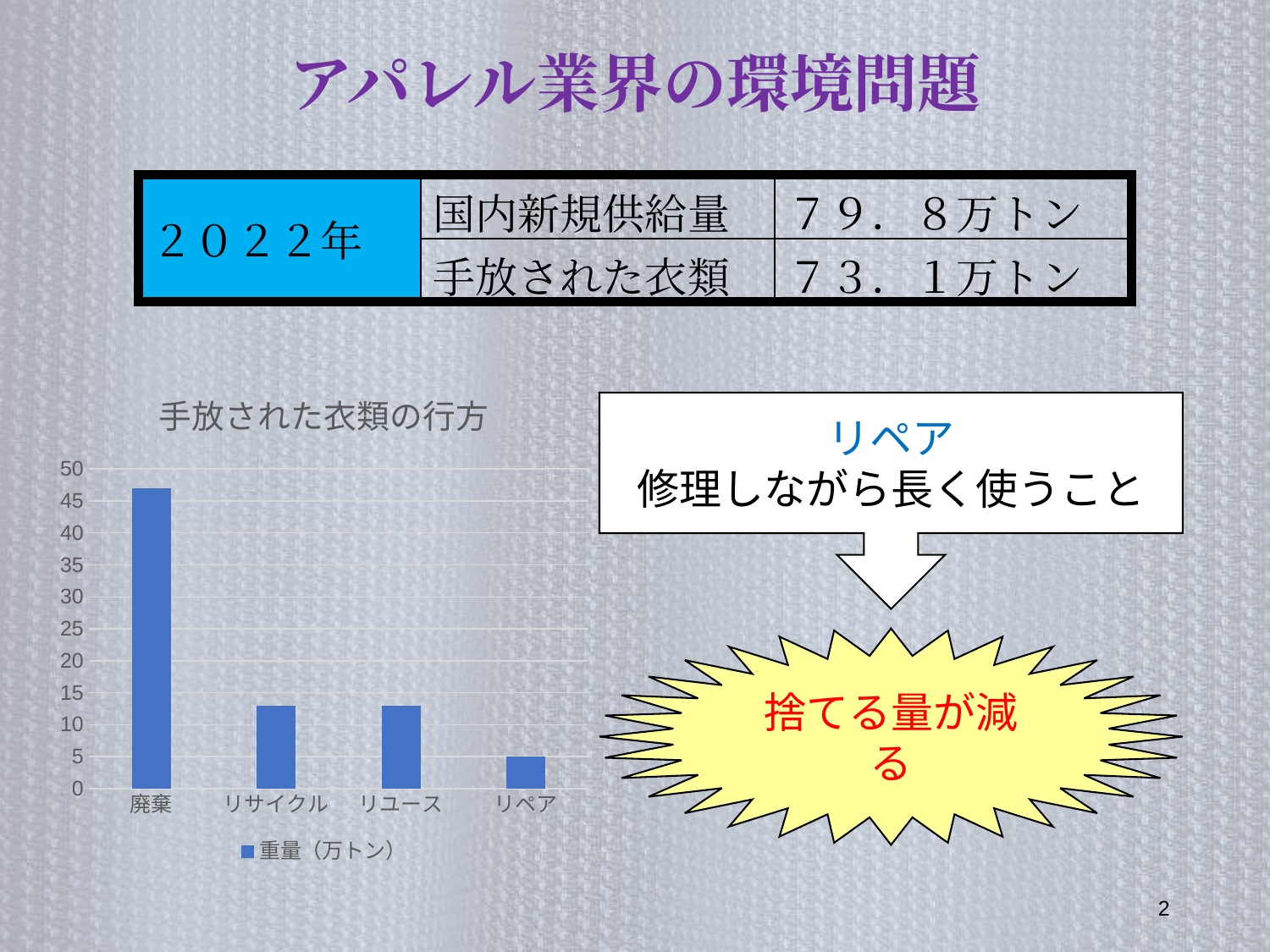

アパレル業界の環境問題
| ２０２２年 | 国内新規供給量 | ７９．８万トン |
| --- | --- | --- |
|  | 手放された衣類 | ７３．１万トン |

### Chart: 手放された衣類の行方

| Category | 重量（万トン） |
|---|---|
| 廃棄 | 47.0 |
| リサイクル | 13.0 |
| リユース | 13.0 |
| リペア | 5.0 |
リペア
修理しながら長く使うこと
捨てる量が減る
2